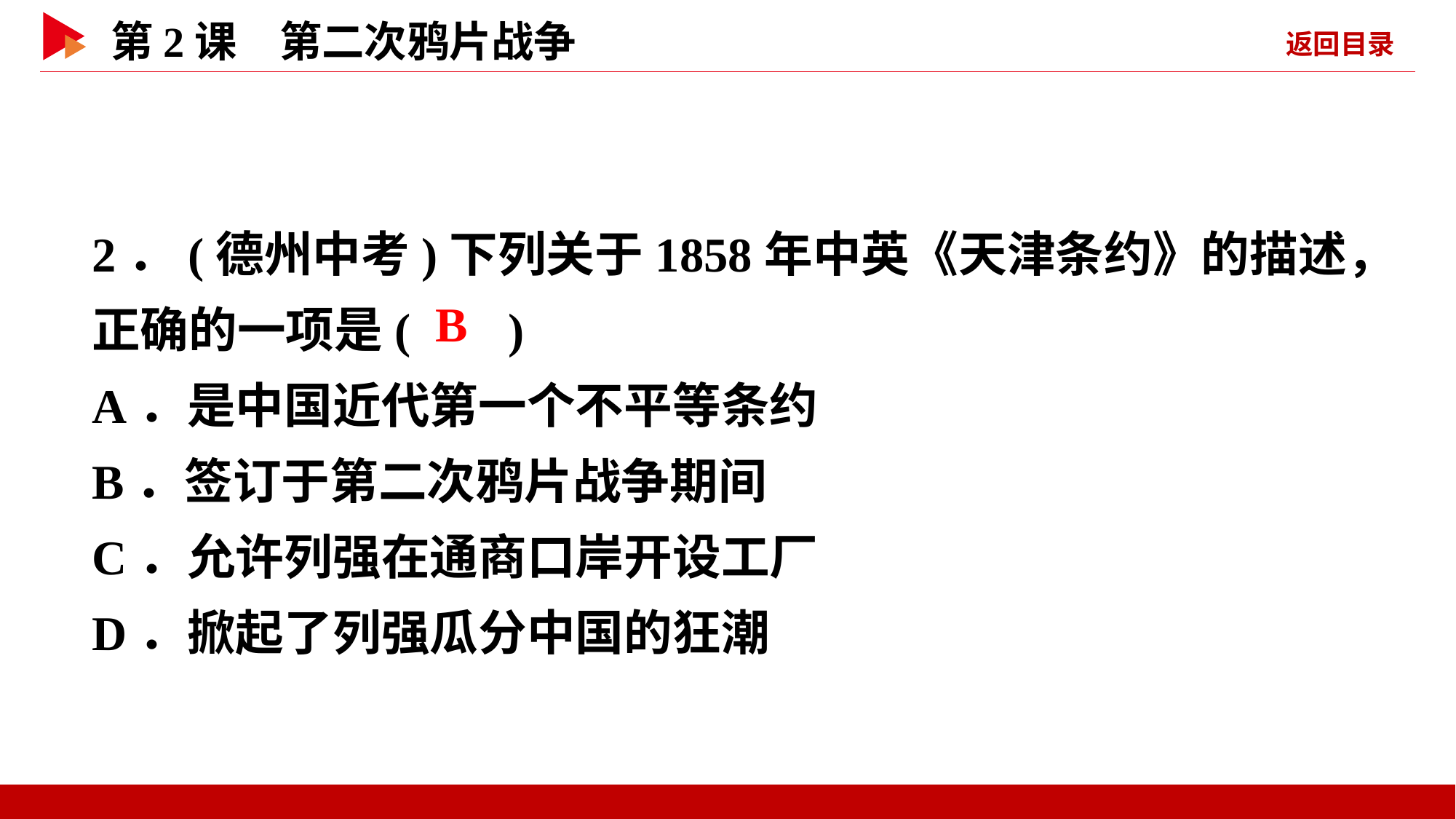

2．(德州中考)下列关于1858年中英《天津条约》的描述，正确的一项是(        )
A．是中国近代第一个不平等条约
B．签订于第二次鸦片战争期间
C．允许列强在通商口岸开设工厂
D．掀起了列强瓜分中国的狂潮
   B